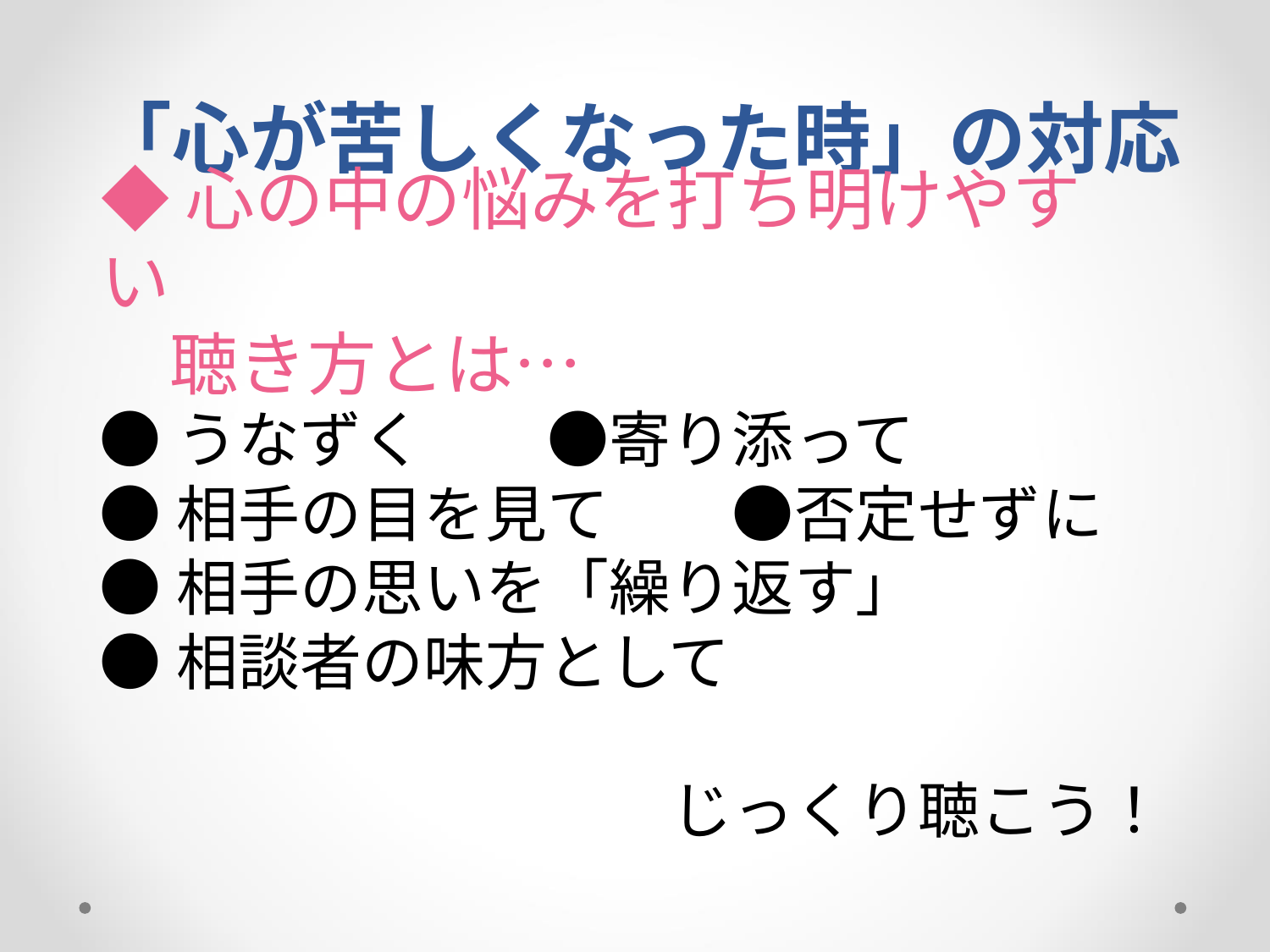

# 「心が苦しくなった時」の対応
◆心の中の悩みを打ち明けやすい
　聴き方とは…

●うなずく　　●寄り添って
●相手の目を見て　　●否定せずに
●相手の思いを「繰り返す」
●相談者の味方として

じっくり聴こう！